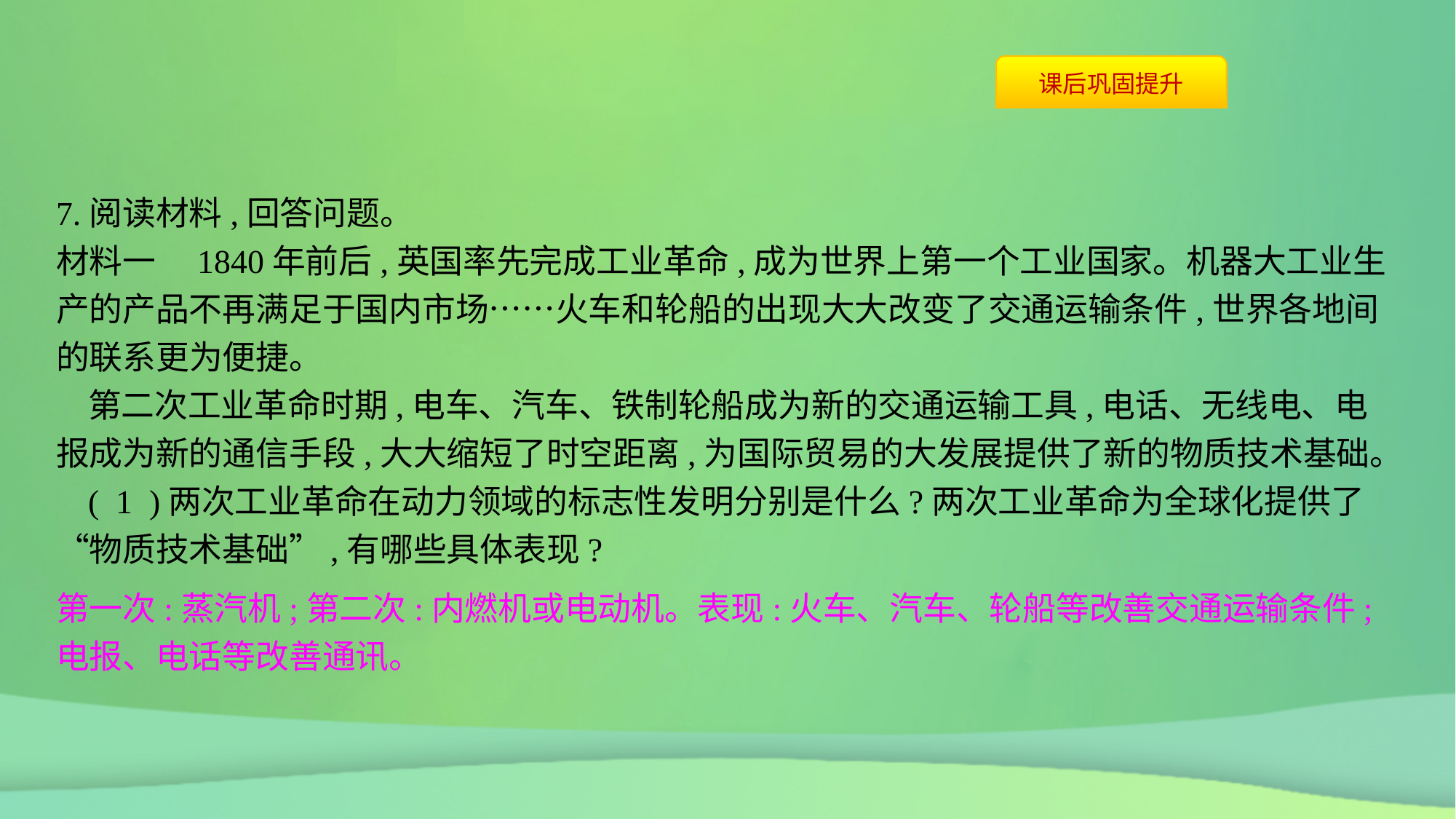

7.阅读材料,回答问题。
材料一　1840年前后,英国率先完成工业革命,成为世界上第一个工业国家。机器大工业生产的产品不再满足于国内市场……火车和轮船的出现大大改变了交通运输条件,世界各地间的联系更为便捷。
第二次工业革命时期,电车、汽车、铁制轮船成为新的交通运输工具,电话、无线电、电报成为新的通信手段,大大缩短了时空距离,为国际贸易的大发展提供了新的物质技术基础。
(  1  )两次工业革命在动力领域的标志性发明分别是什么?两次工业革命为全球化提供了“物质技术基础”,有哪些具体表现?
第一次:蒸汽机;第二次:内燃机或电动机。表现:火车、汽车、轮船等改善交通运输条件;电报、电话等改善通讯。